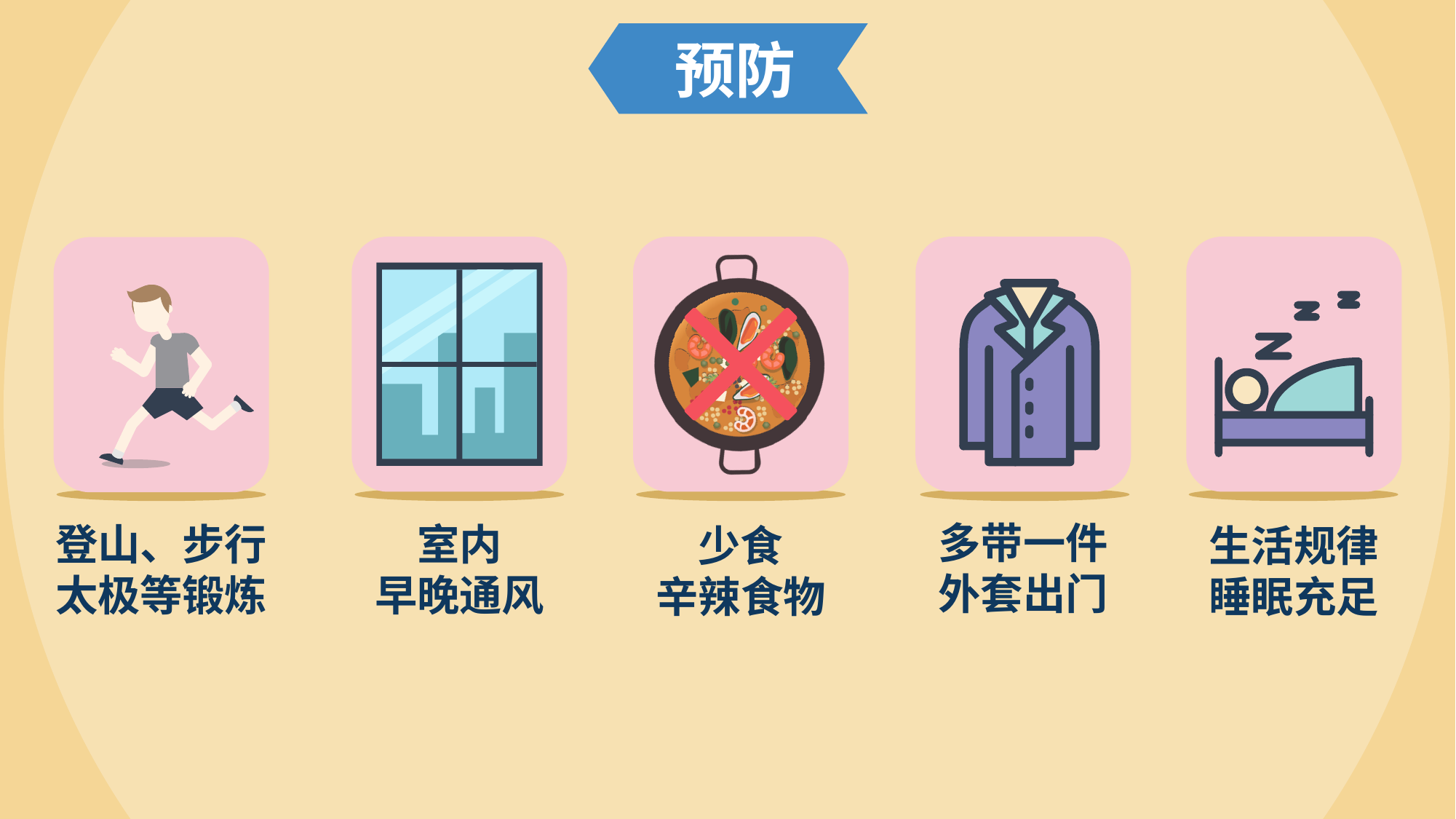

预防

多带一件
外套出门
登山、步行
太极等锻炼
室内
早晚通风
少食
辛辣食物
生活规律
睡眠充足